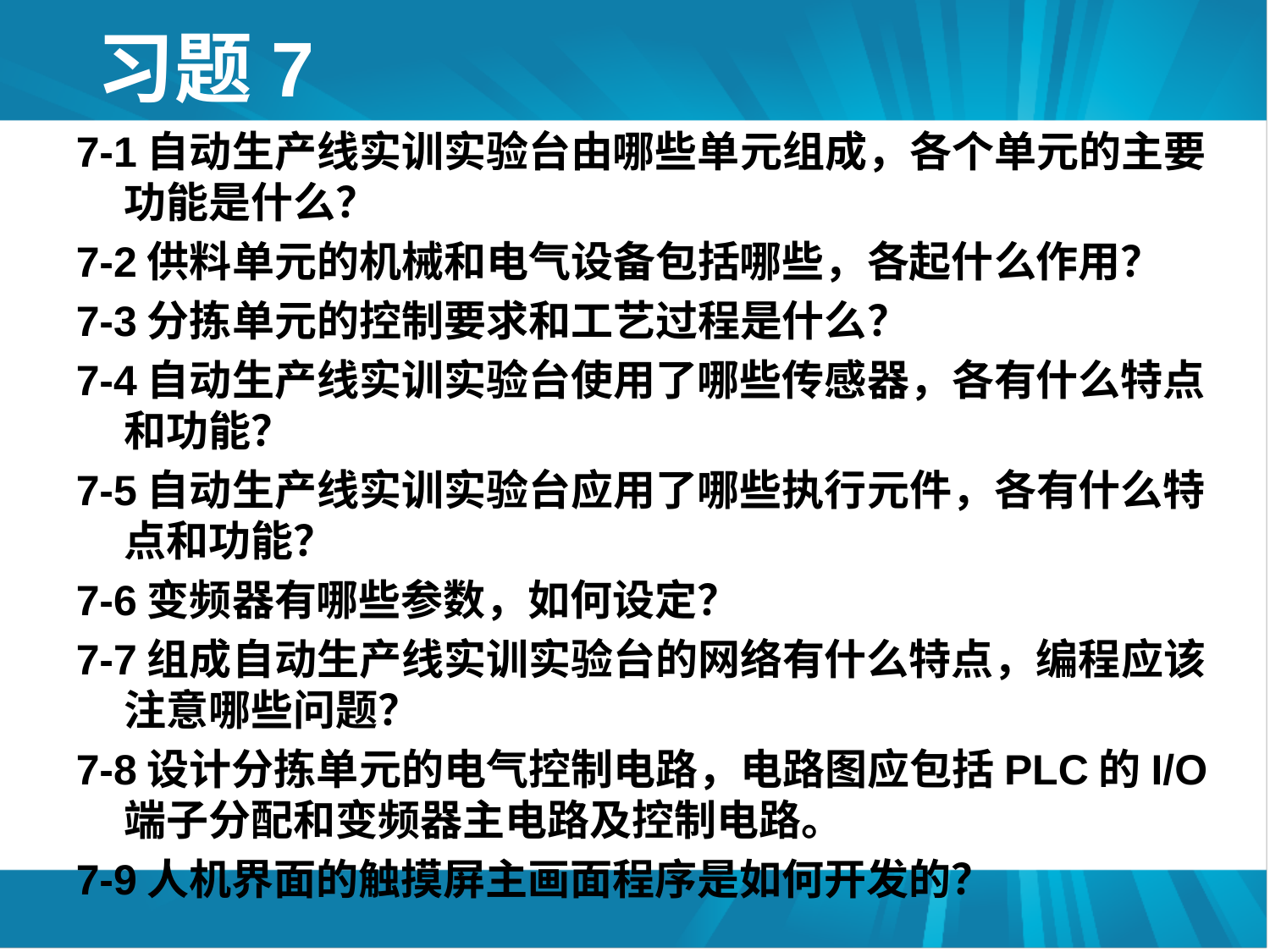

# 习题7
7-1自动生产线实训实验台由哪些单元组成，各个单元的主要功能是什么？
7-2供料单元的机械和电气设备包括哪些，各起什么作用？
7-3分拣单元的控制要求和工艺过程是什么？
7-4自动生产线实训实验台使用了哪些传感器，各有什么特点和功能？
7-5自动生产线实训实验台应用了哪些执行元件，各有什么特点和功能？
7-6变频器有哪些参数，如何设定？
7-7组成自动生产线实训实验台的网络有什么特点，编程应该注意哪些问题？
7-8设计分拣单元的电气控制电路，电路图应包括PLC的I/O端子分配和变频器主电路及控制电路。
7-9人机界面的触摸屏主画面程序是如何开发的？